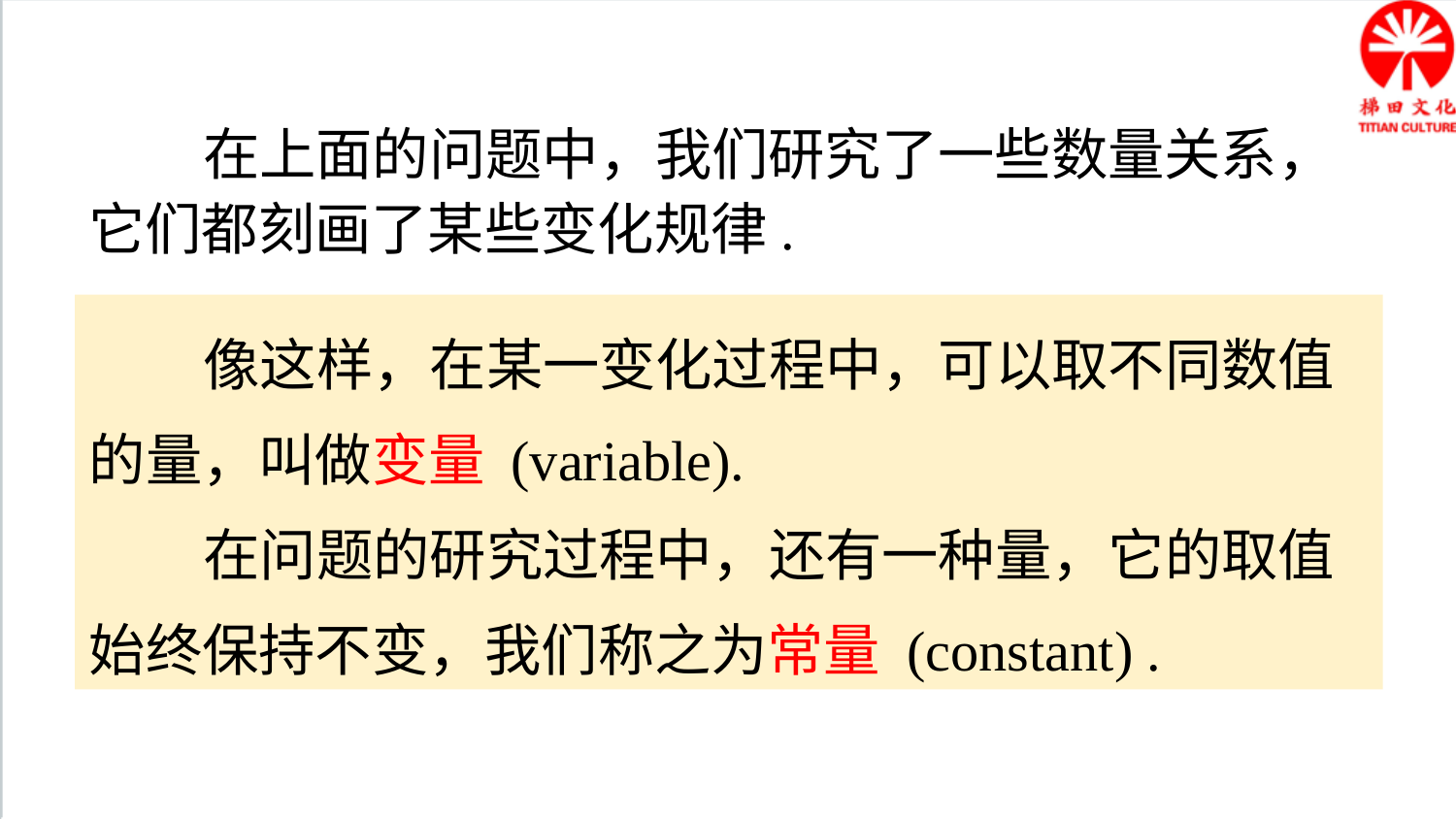

知识要点
        在上面的问题中，我们研究了一些数量关系，它们都刻画了某些变化规律.
        像这样，在某一变化过程中，可以取不同数值的量，叫做变量 (variable).
        在问题的研究过程中，还有一种量，它的取值始终保持不变，我们称之为常量 (constant) .